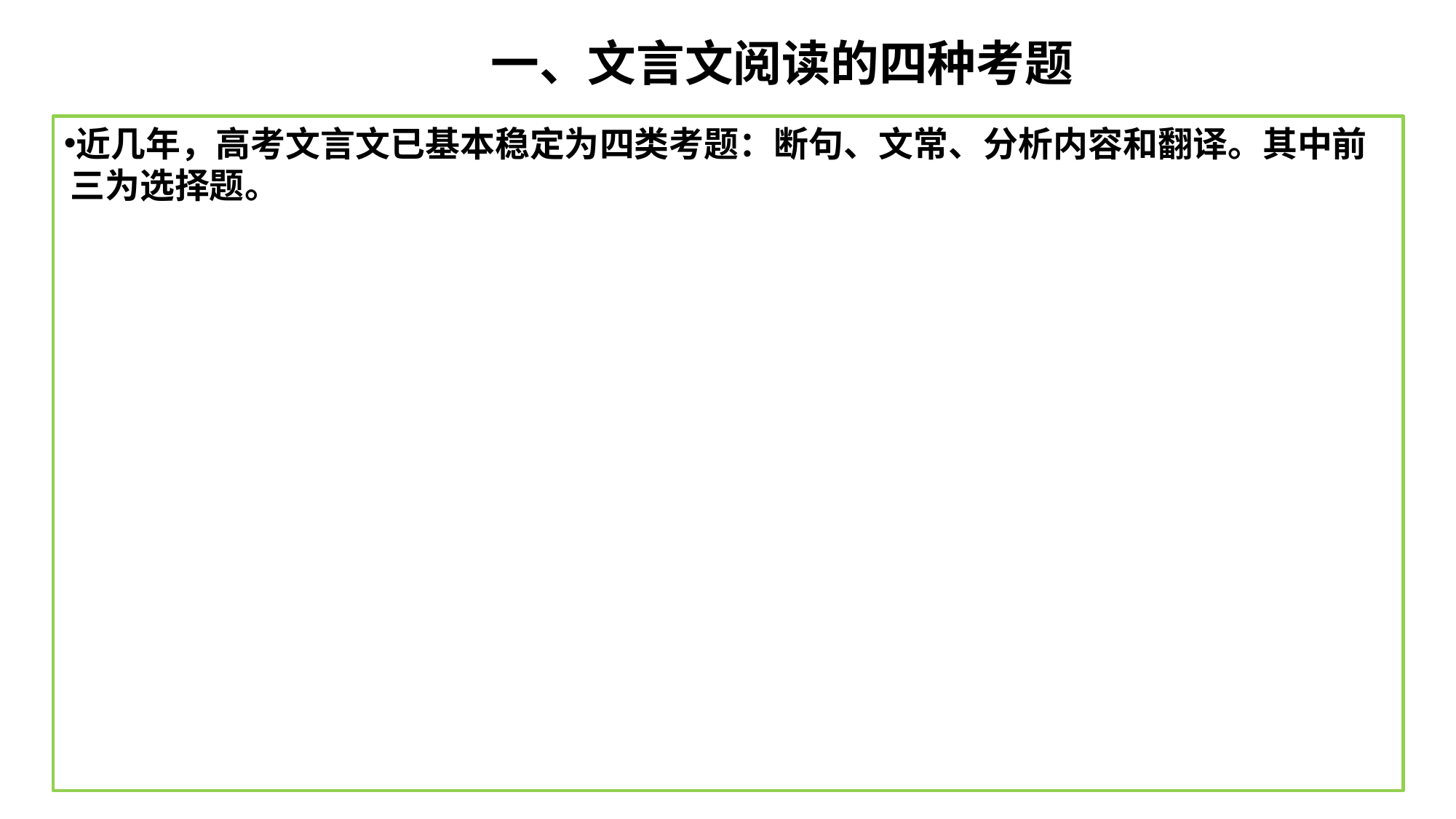

一、文言文阅读的四种考题
近几年，高考文言文已基本稳定为四类考题：断句、文常、分析内容和翻译。其中前三为选择题。